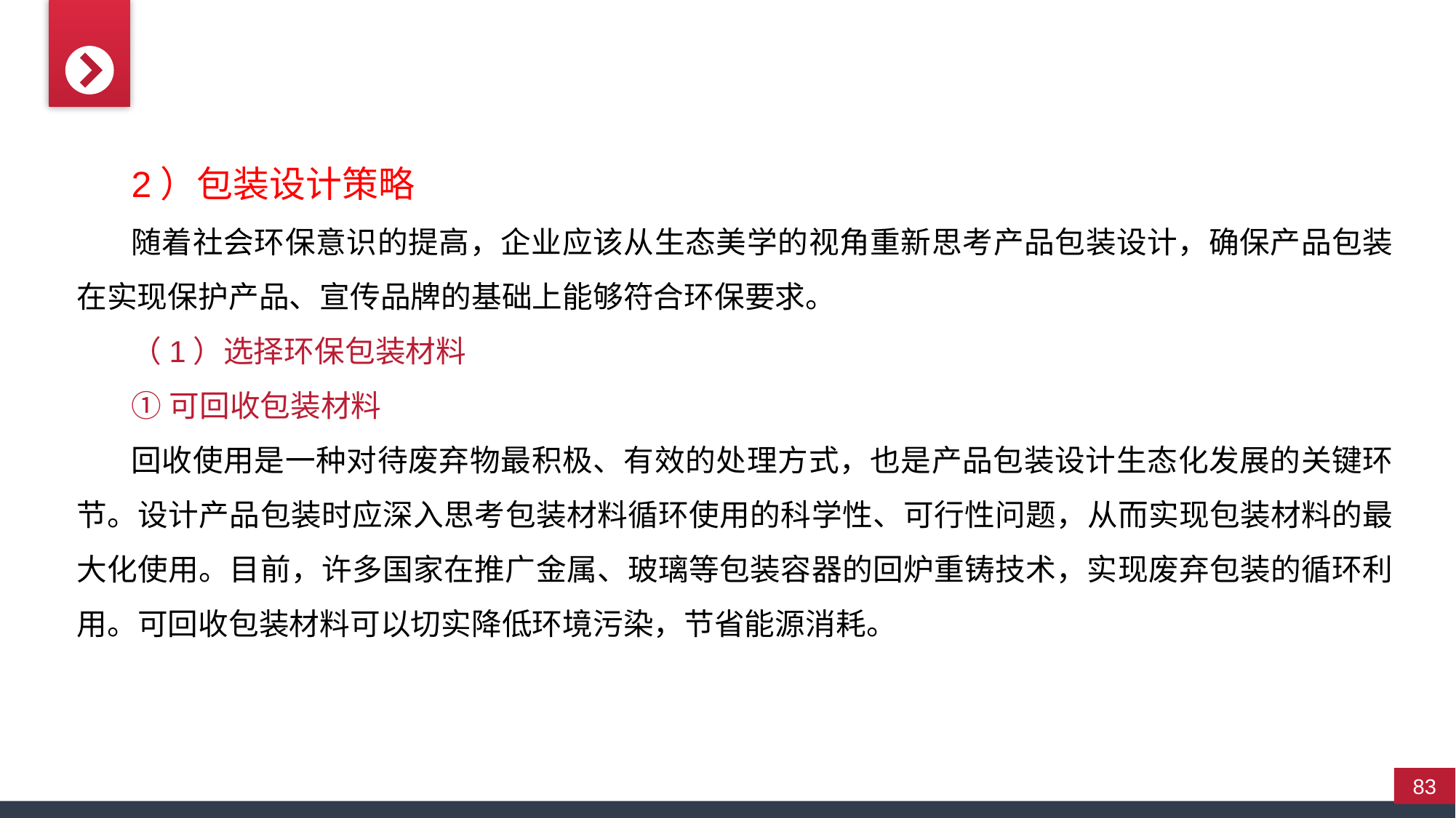

2）包装设计策略
随着社会环保意识的提高，企业应该从生态美学的视角重新思考产品包装设计，确保产品包装在实现保护产品、宣传品牌的基础上能够符合环保要求。
（1）选择环保包装材料
①可回收包装材料
回收使用是一种对待废弃物最积极、有效的处理方式，也是产品包装设计生态化发展的关键环节。设计产品包装时应深入思考包装材料循环使用的科学性、可行性问题，从而实现包装材料的最大化使用。目前，许多国家在推广金属、玻璃等包装容器的回炉重铸技术，实现废弃包装的循环利用。可回收包装材料可以切实降低环境污染，节省能源消耗。